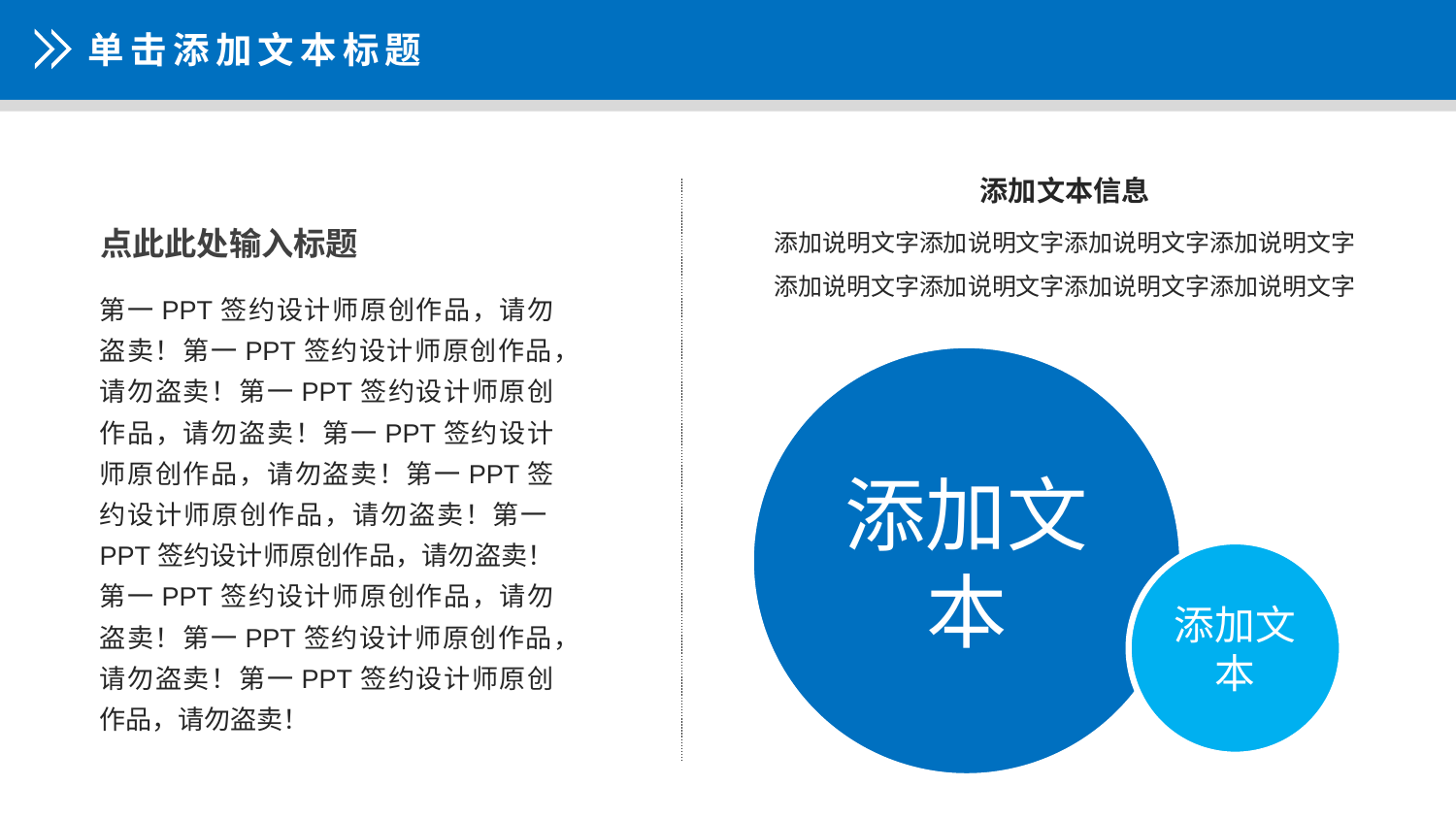

单击添加文本标题

添加文本信息
添加说明文字添加说明文字添加说明文字添加说明文字添加说明文字添加说明文字添加说明文字添加说明文字
点此此处输入标题
第一PPT签约设计师原创作品，请勿盗卖！第一PPT签约设计师原创作品，请勿盗卖！第一PPT签约设计师原创作品，请勿盗卖！第一PPT签约设计师原创作品，请勿盗卖！第一PPT签约设计师原创作品，请勿盗卖！第一PPT签约设计师原创作品，请勿盗卖！第一PPT签约设计师原创作品，请勿盗卖！第一PPT签约设计师原创作品，请勿盗卖！第一PPT签约设计师原创作品，请勿盗卖！
添加文本
添加文本